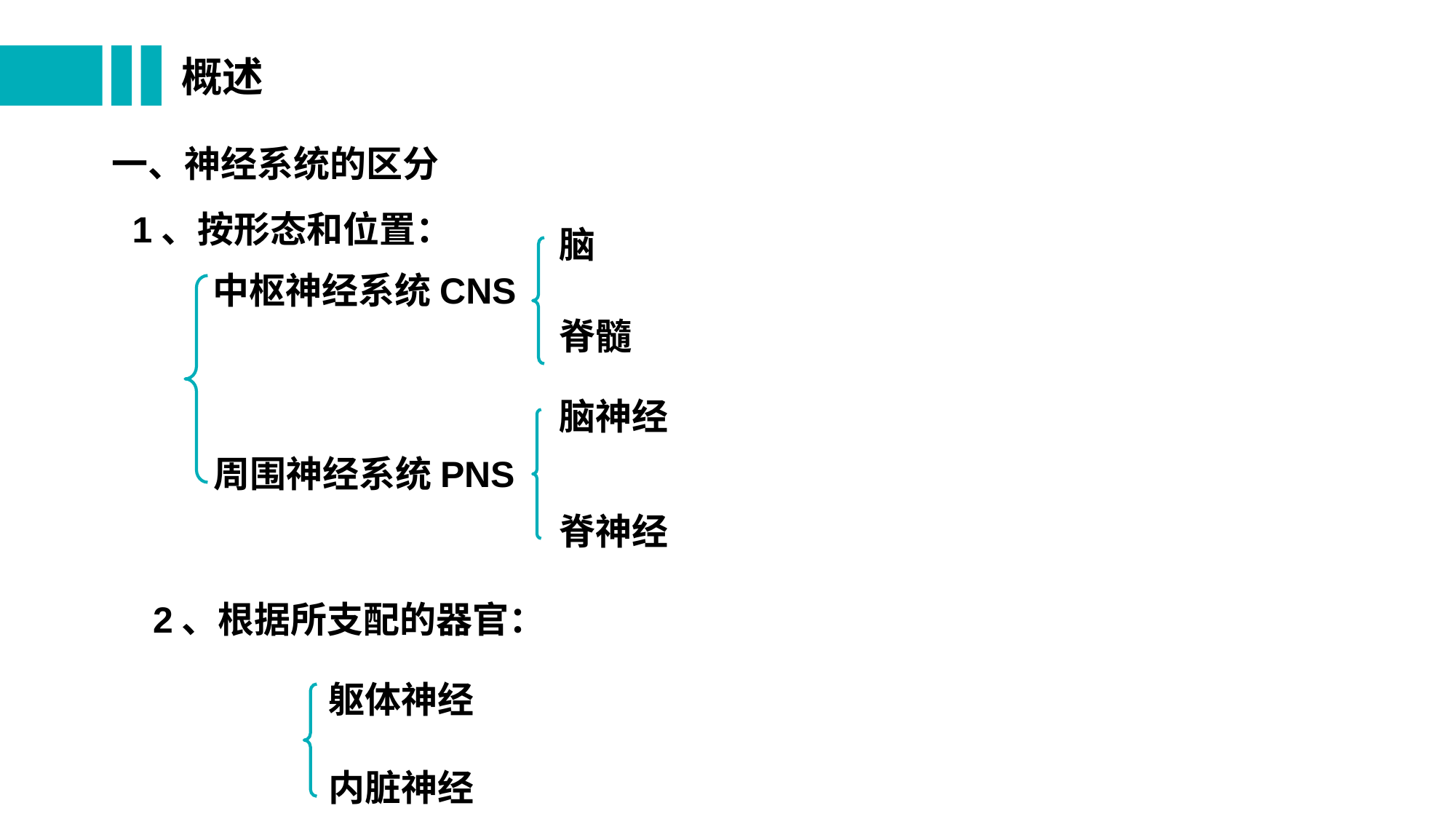

# 概述

一、神经系统的区分
  1、按形态和位置：
脑

中枢神经系统CNS

脊髓
脑神经

周围神经系统PNS
脊神经
2、根据所支配的器官：
躯体神经

内脏神经